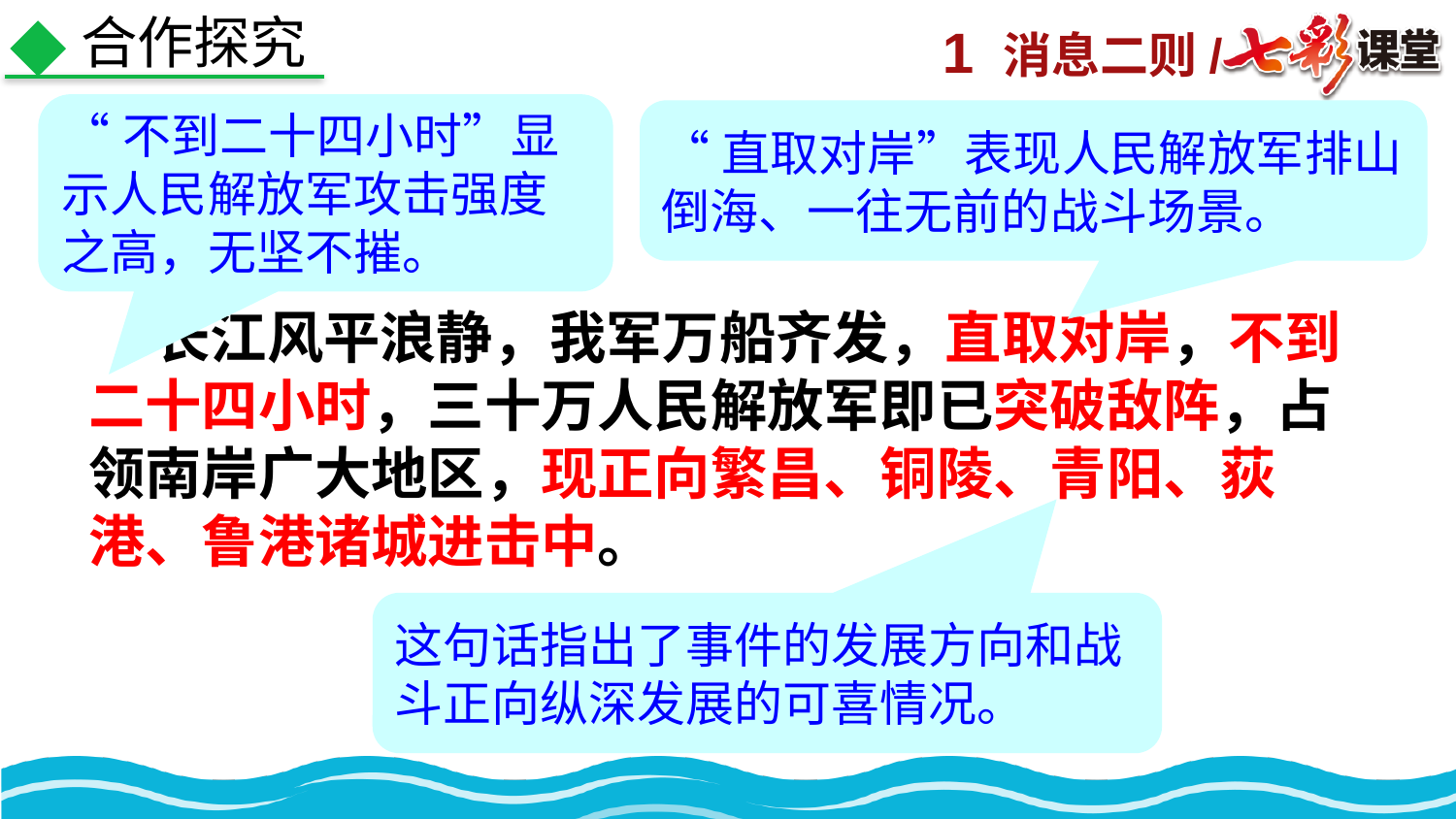

合作探究

“不到二十四小时”显示人民解放军攻击强度之高，无坚不摧。
“直取对岸”表现人民解放军排山倒海、一往无前的战斗场景。
    长江风平浪静，我军万船齐发，直取对岸，不到二十四小时，三十万人民解放军即已突破敌阵，占领南岸广大地区，现正向繁昌、铜陵、青阳、荻港、鲁港诸城进击中。
这句话指出了事件的发展方向和战斗正向纵深发展的可喜情况。